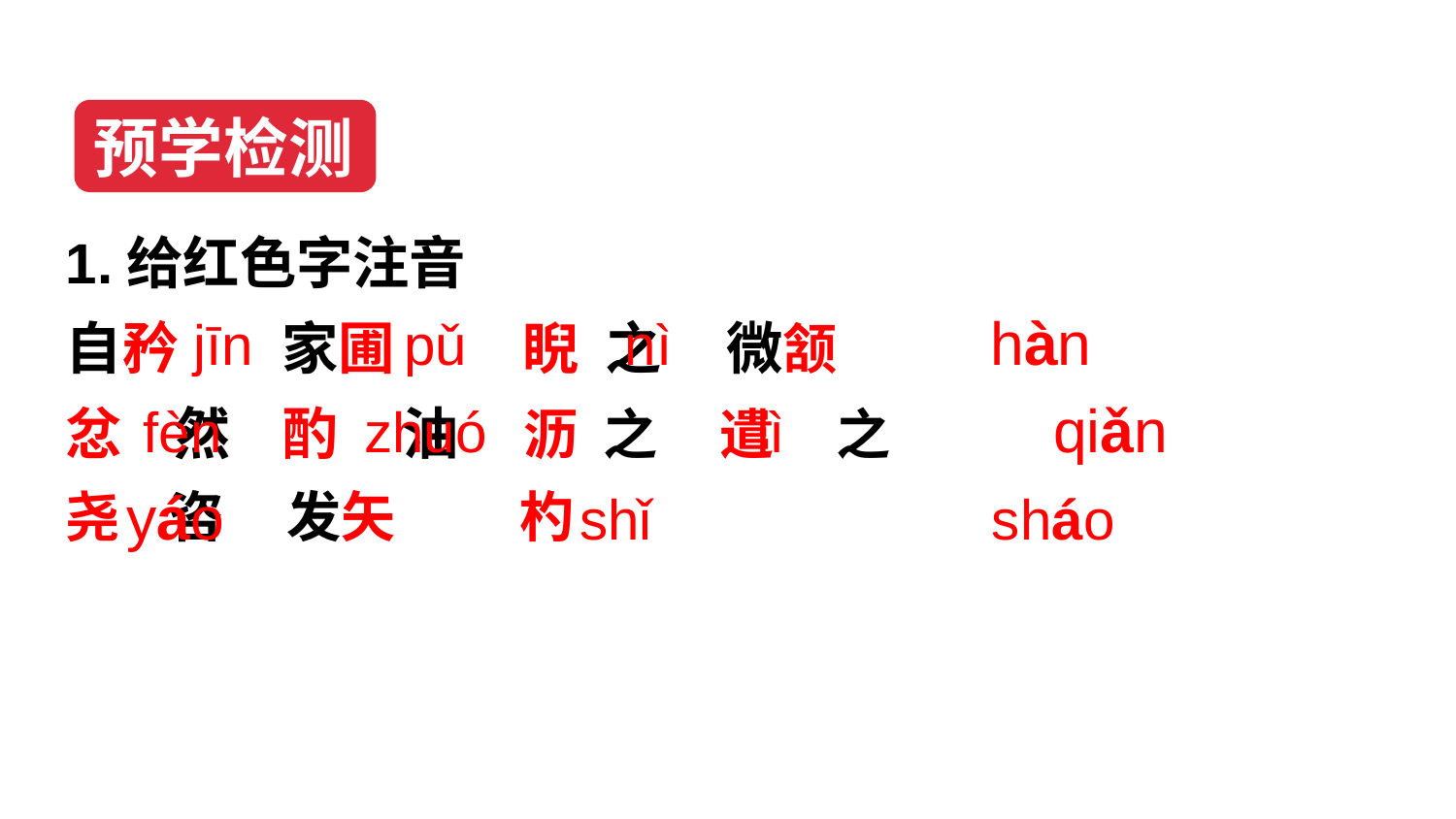

预学检测
1.给红色字注音
自矜        家圃          睨  之     微颔
忿    然    酌     油     沥  之     遣     之
尧    咨     发矢          杓
     jīn         pǔ          nì                   hàn
  fèn         zhuó                 lì                qiǎn
 yáo             shǐ          sháo